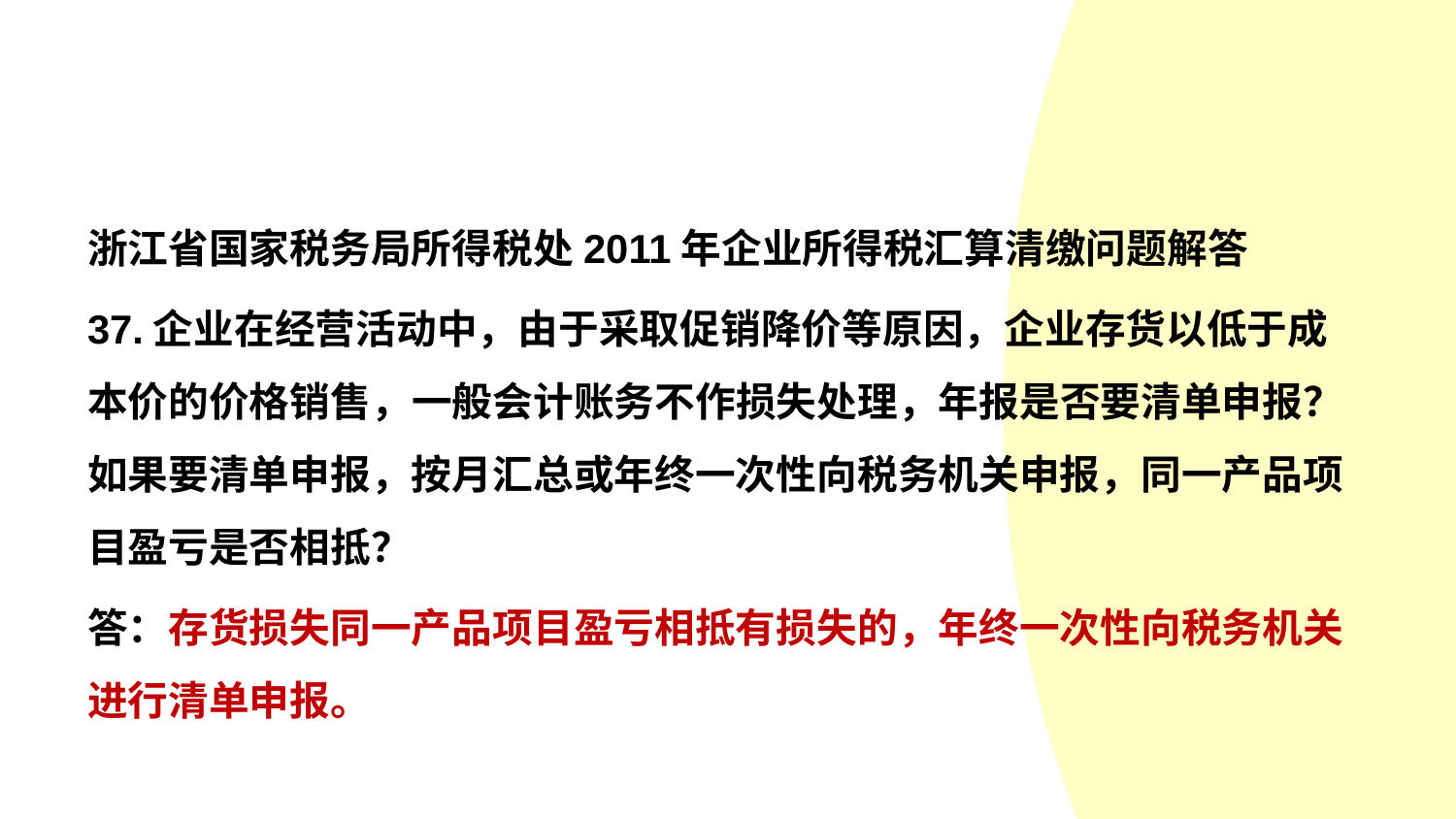

#
浙江省国家税务局所得税处2011年企业所得税汇算清缴问题解答
37.企业在经营活动中，由于采取促销降价等原因，企业存货以低于成本价的价格销售，一般会计账务不作损失处理，年报是否要清单申报？如果要清单申报，按月汇总或年终一次性向税务机关申报，同一产品项目盈亏是否相抵？
答：存货损失同一产品项目盈亏相抵有损失的，年终一次性向税务机关进行清单申报。